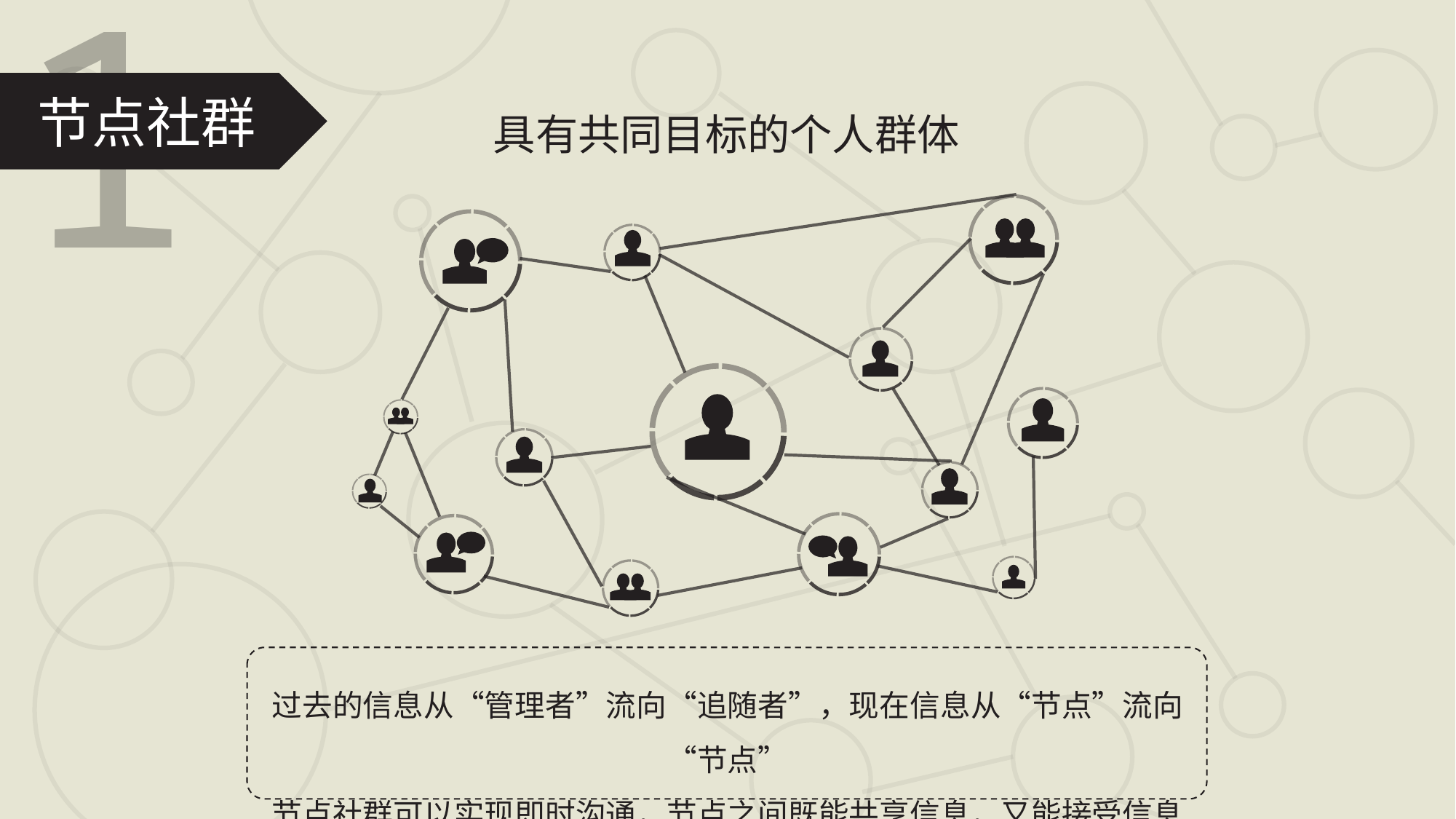

1

具有共同目标的个人群体
节点社群

过去的信息从“管理者”流向“追随者”，现在信息从“节点”流向“节点”
节点社群可以实现即时沟通，节点之间既能共享信息，又能接受信息